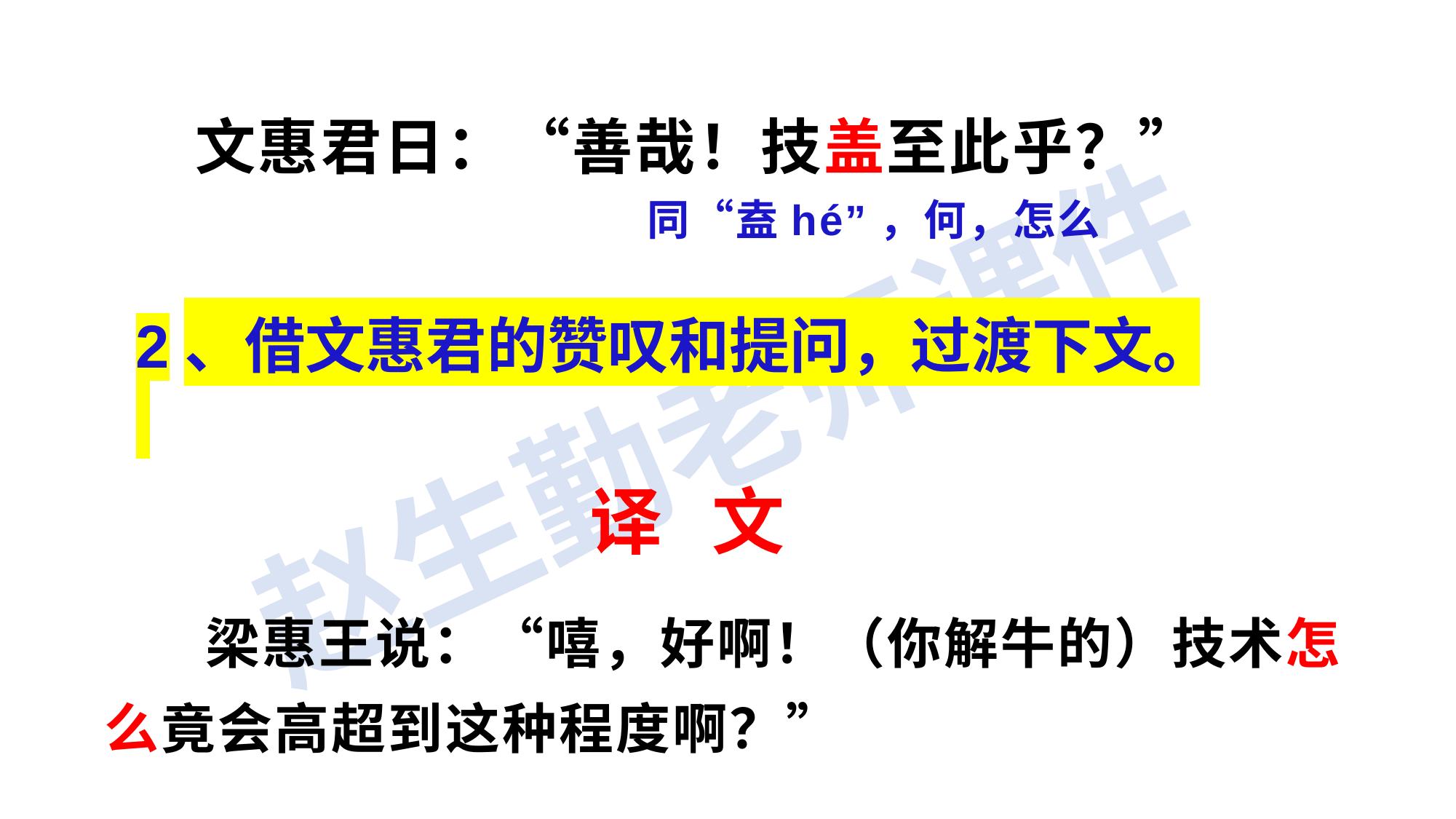

文惠君日：“善哉！技盖至此乎？”
同“盍hé”，何，怎么
2、借文惠君的赞叹和提问，过渡下文。
译   文
      梁惠王说：“嘻，好啊！（你解牛的）技术怎么竟会高超到这种程度啊？”